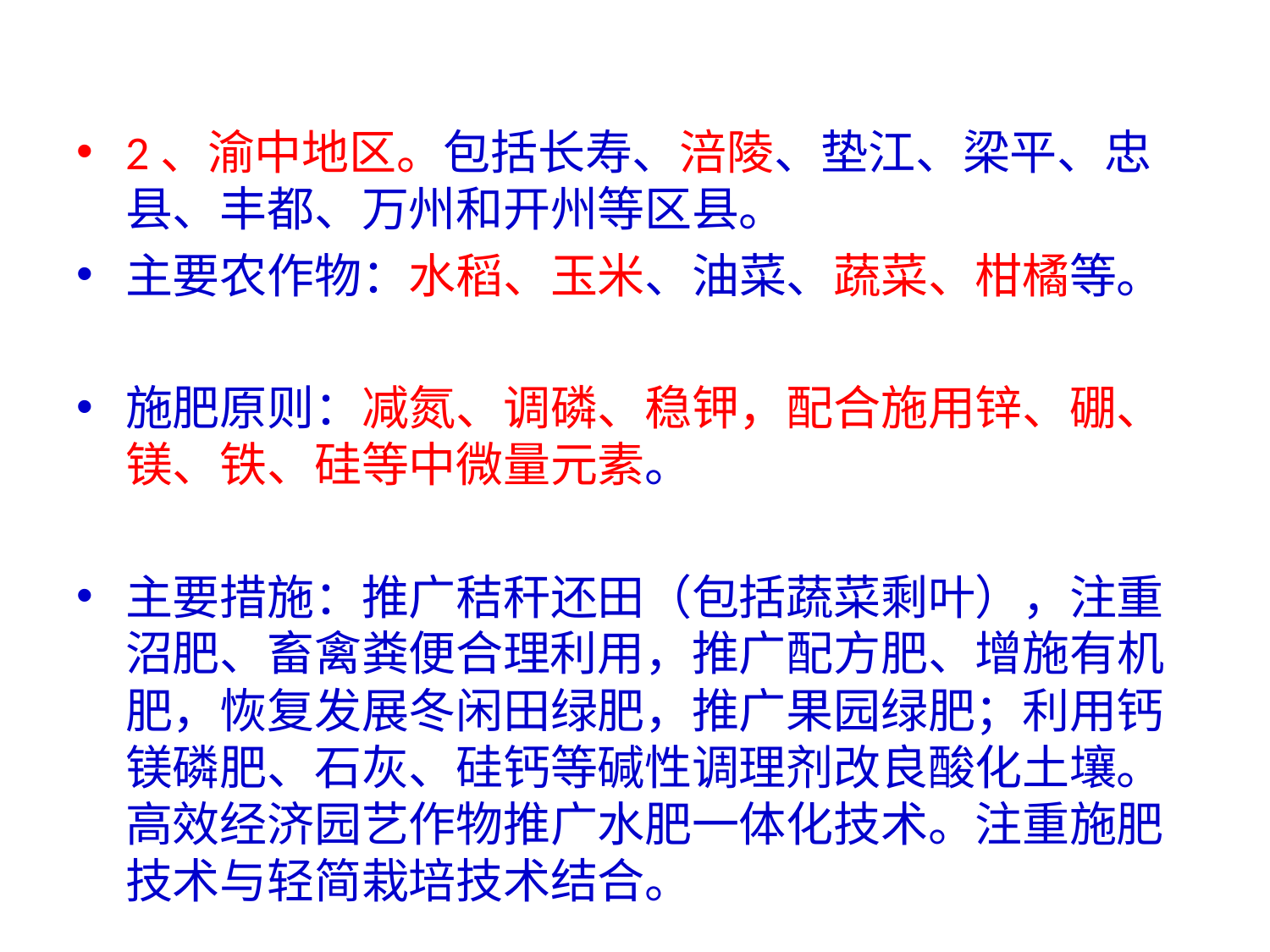

2、渝中地区。包括长寿、涪陵、垫江、梁平、忠县、丰都、万州和开州等区县。
主要农作物：水稻、玉米、油菜、蔬菜、柑橘等。

施肥原则：减氮、调磷、稳钾，配合施用锌、硼、镁、铁、硅等中微量元素。

主要措施：推广秸秆还田（包括蔬菜剩叶），注重沼肥、畜禽粪便合理利用，推广配方肥、增施有机肥，恢复发展冬闲田绿肥，推广果园绿肥；利用钙镁磷肥、石灰、硅钙等碱性调理剂改良酸化土壤。高效经济园艺作物推广水肥一体化技术。注重施肥技术与轻简栽培技术结合。